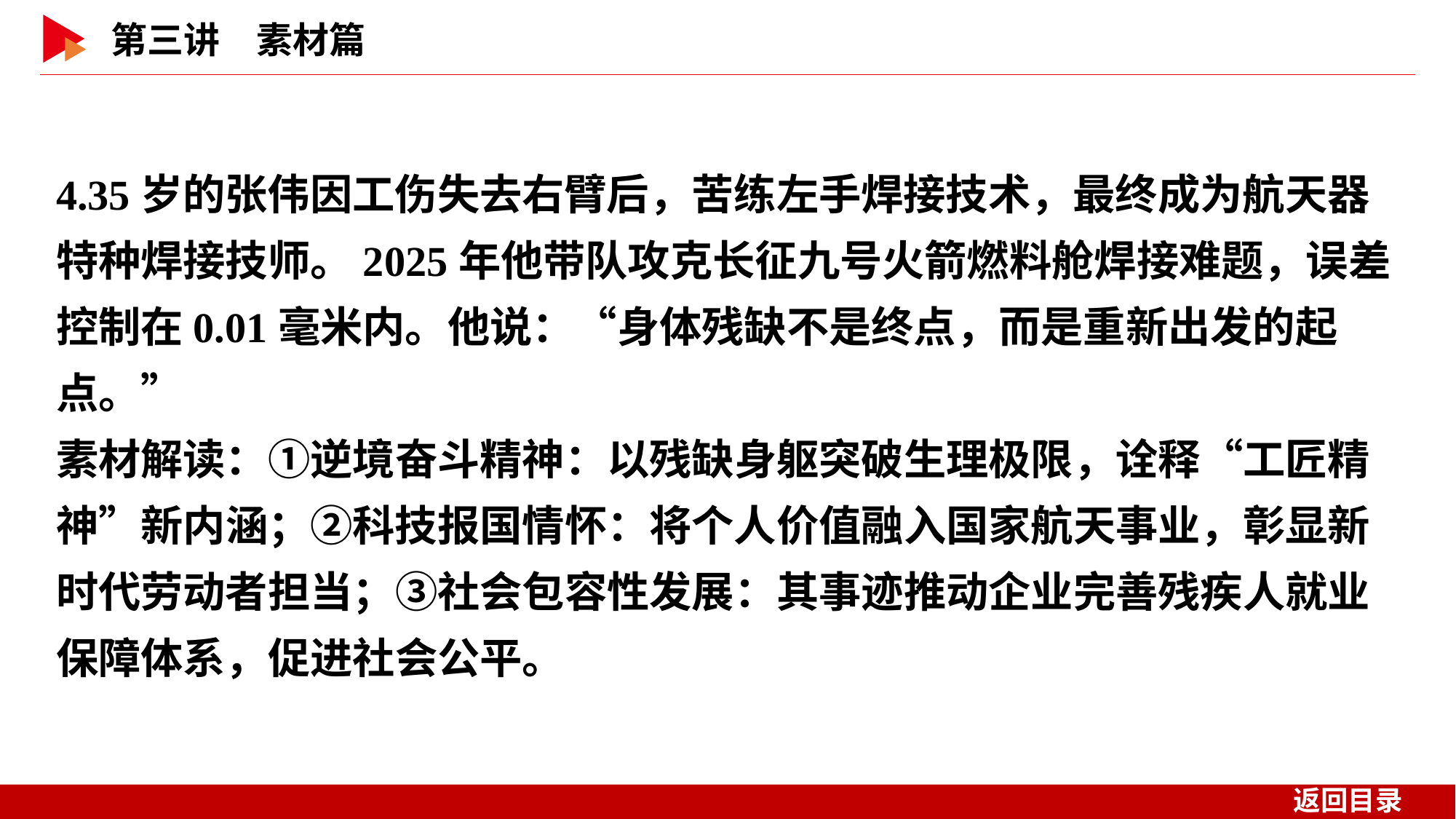

4.35岁的张伟因工伤失去右臂后，苦练左手焊接技术，最终成为航天器特种焊接技师。2025年他带队攻克长征九号火箭燃料舱焊接难题，误差控制在0.01毫米内。他说：“身体残缺不是终点，而是重新出发的起点。”
素材解读：①逆境奋斗精神：以残缺身躯突破生理极限，诠释“工匠精神”新内涵；②科技报国情怀：将个人价值融入国家航天事业，彰显新时代劳动者担当；③社会包容性发展：其事迹推动企业完善残疾人就业保障体系，促进社会公平。